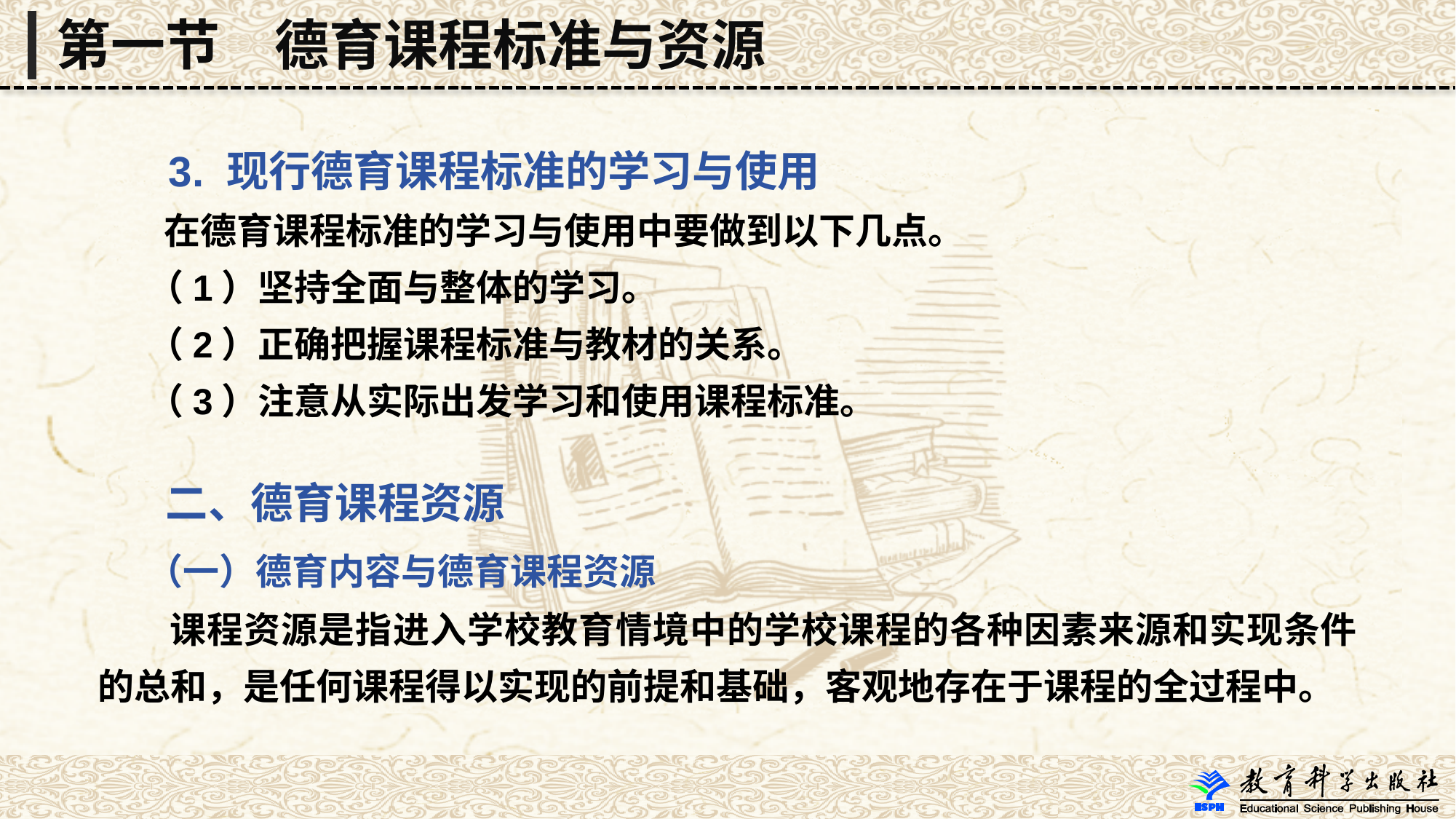

第一节　德育课程标准与资源
      3. 现行德育课程标准的学习与使用
       在德育课程标准的学习与使用中要做到以下几点。
     （1）坚持全面与整体的学习。
     （2）正确把握课程标准与教材的关系。
     （3）注意从实际出发学习和使用课程标准。

      二、德育课程资源
    （一）德育内容与德育课程资源
       课程资源是指进入学校教育情境中的学校课程的各种因素来源和实现条件的总和，是任何课程得以实现的前提和基础，客观地存在于课程的全过程中。